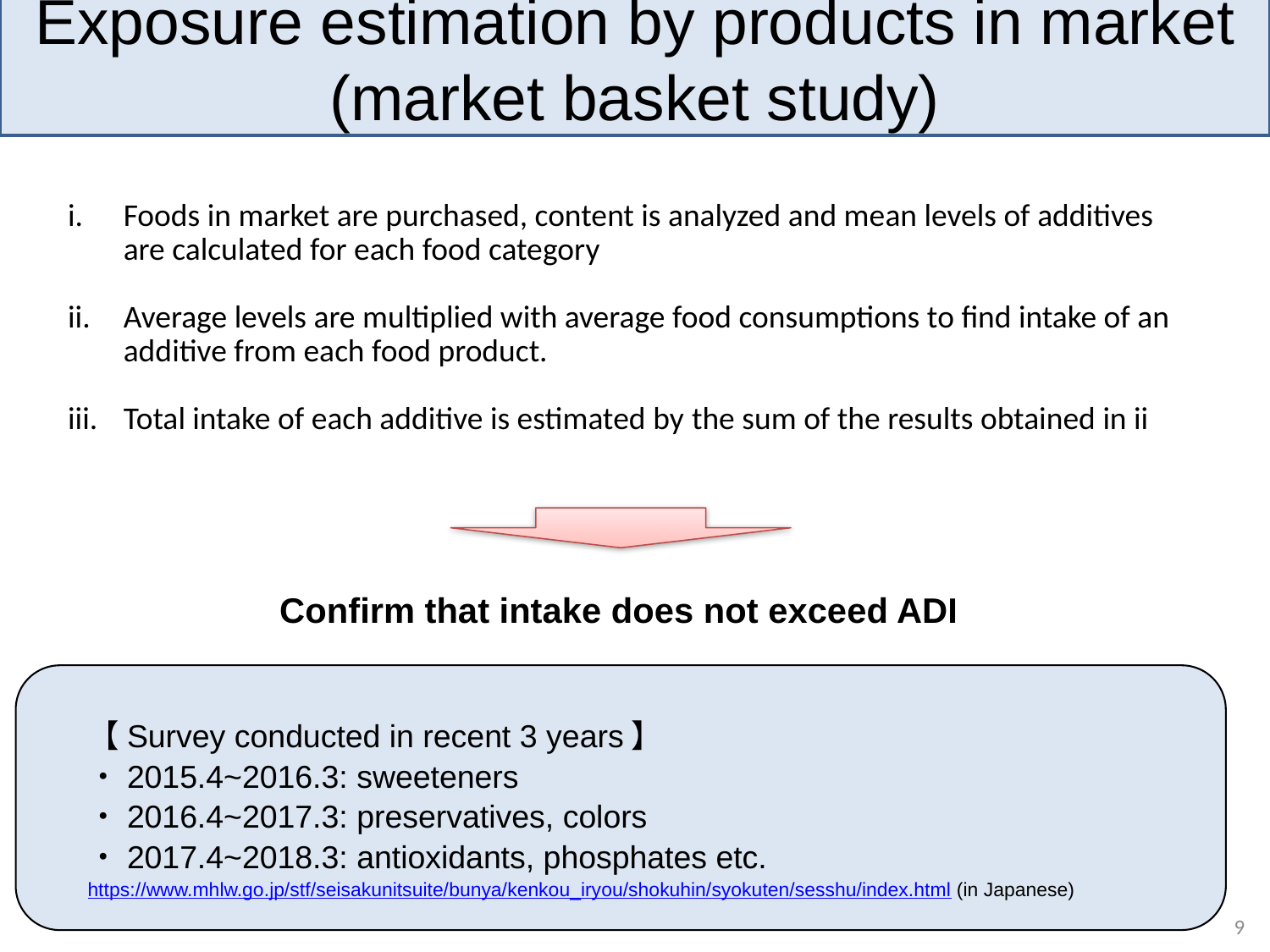

Exposure estimation by products in market
(market basket study)
Foods in market are purchased, content is analyzed and mean levels of additives are calculated for each food category

Average levels are multiplied with average food consumptions to find intake of an additive from each food product.

Total intake of each additive is estimated by the sum of the results obtained in ii

Confirm that intake does not exceed ADI

【Survey conducted in recent 3 years】
・2015.4~2016.3: sweeteners
・2016.4~2017.3: preservatives, colors
・2017.4~2018.3: antioxidants, phosphates etc.
https://www.mhlw.go.jp/stf/seisakunitsuite/bunya/kenkou_iryou/shokuhin/syokuten/sesshu/index.html (in Japanese)

9